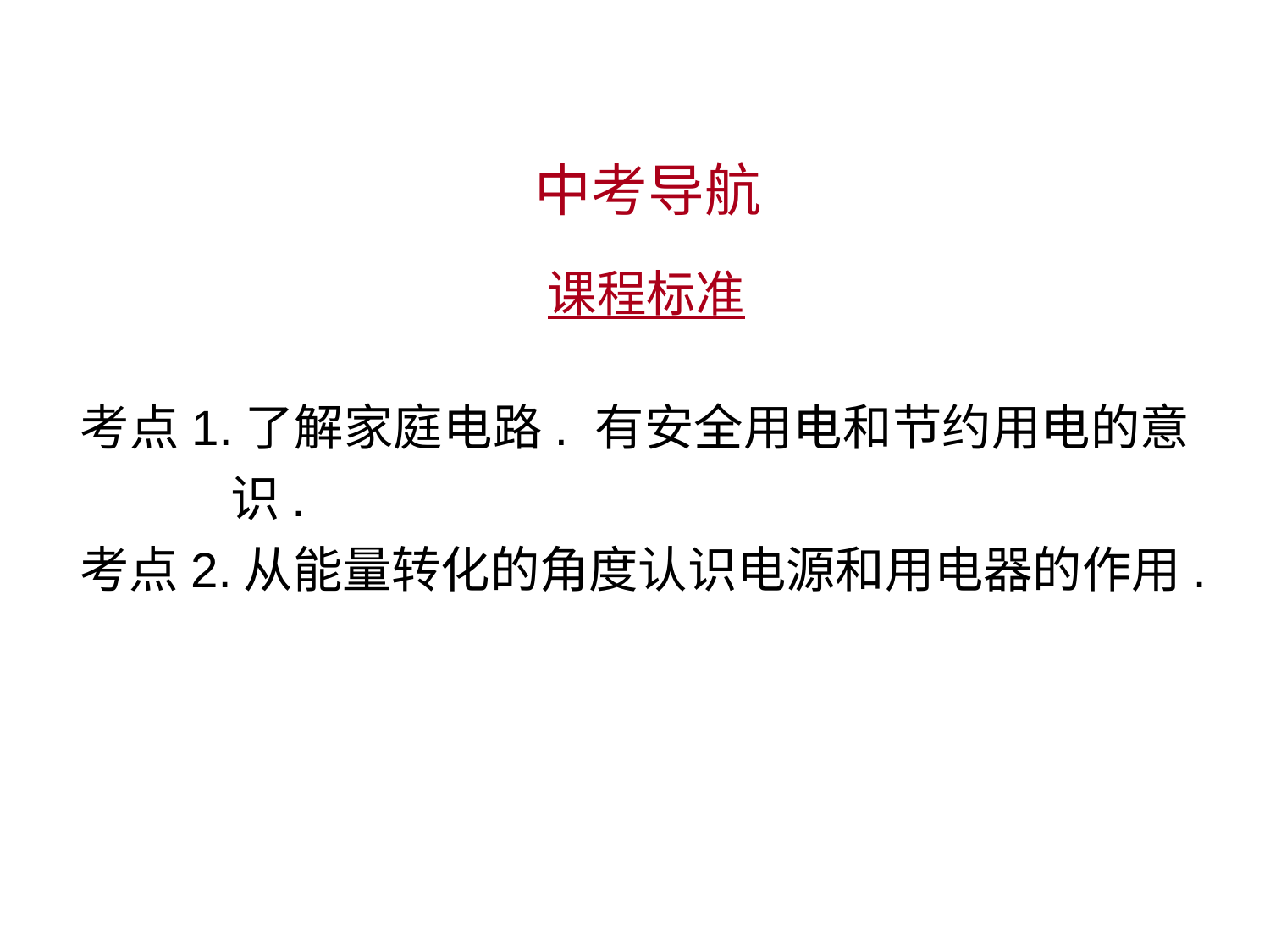

中考导航
 课程标准
考点1.了解家庭电路. 有安全用电和节约用电的意识.
考点2.从能量转化的角度认识电源和用电器的作用.